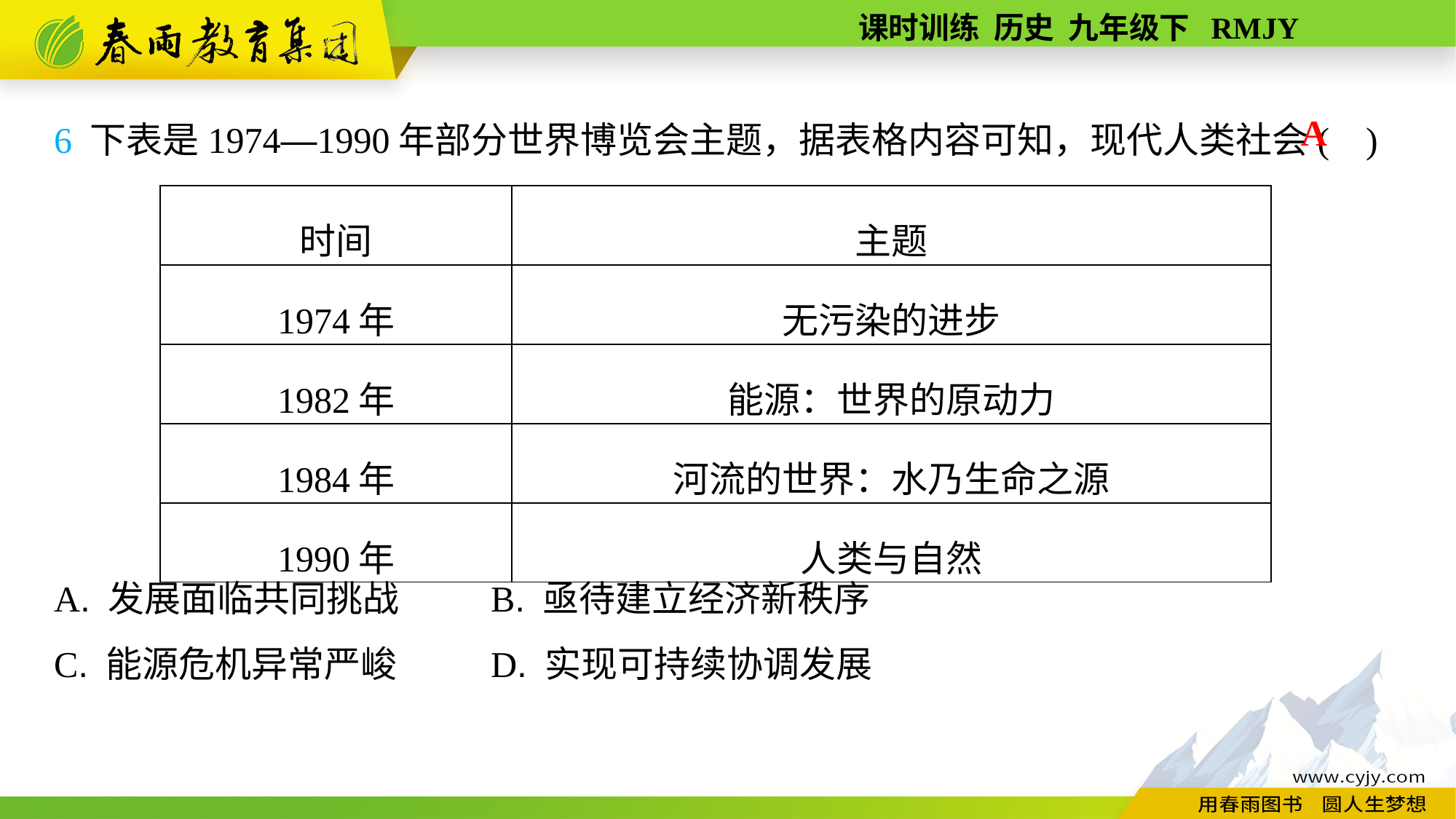

6 下表是1974—1990年部分世界博览会主题，据表格内容可知，现代人类社会(    )

A. 发展面临共同挑战	B. 亟待建立经济新秩序
C. 能源危机异常严峻	D. 实现可持续协调发展
A
| 时间 | 主题 |
| --- | --- |
| 1974年 | 无污染的进步 |
| 1982年 | 能源：世界的原动力 |
| 1984年 | 河流的世界：水乃生命之源 |
| 1990年 | 人类与自然 |